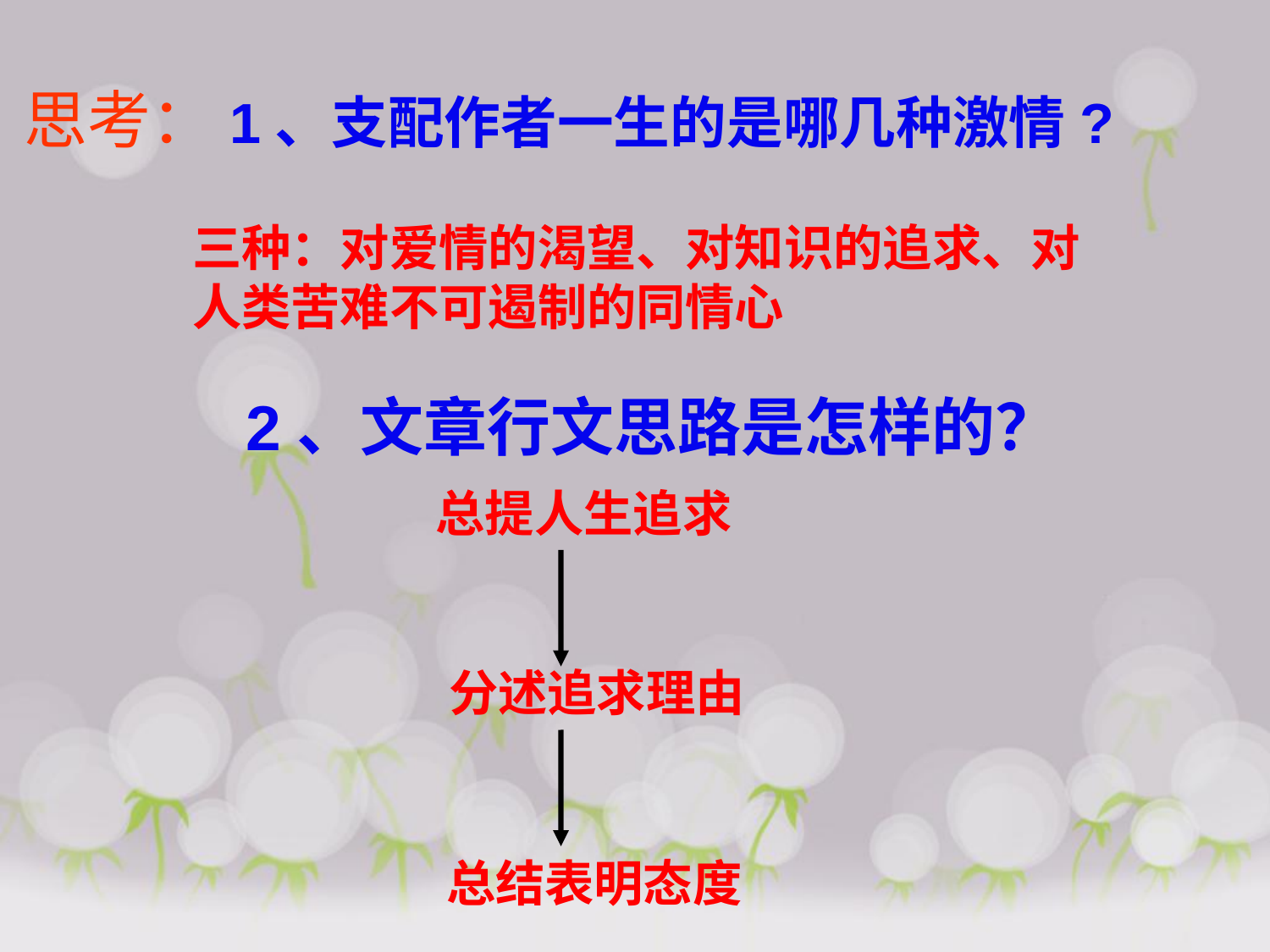

思考：1、支配作者一生的是哪几种激情?
三种：对爱情的渴望、对知识的追求、对人类苦难不可遏制的同情心
2、文章行文思路是怎样的？
总提人生追求

  分述追求理由

总结表明态度